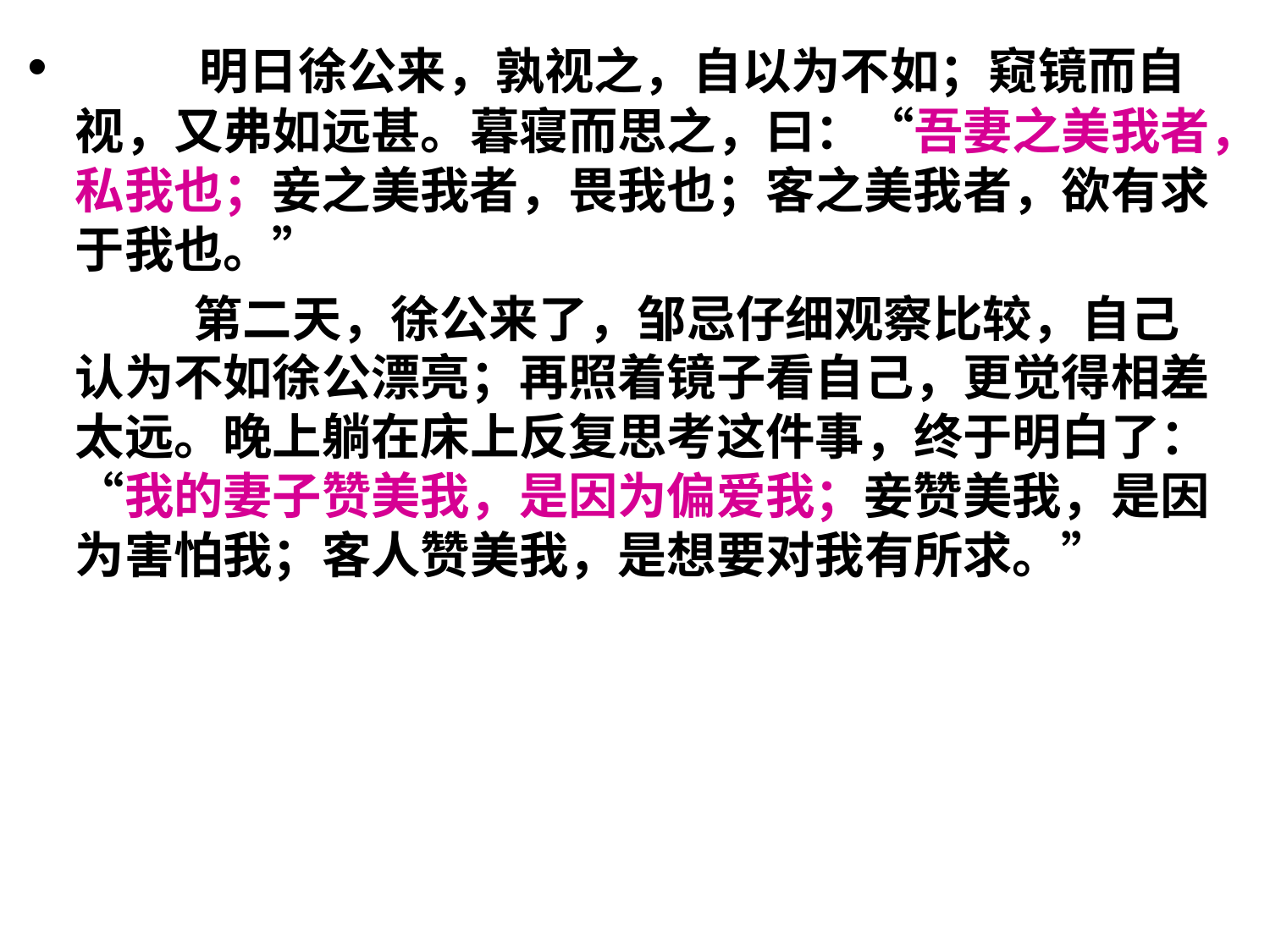

明日徐公来，孰视之，自以为不如；窥镜而自视，又弗如远甚。暮寝而思之，曰：“吾妻之美我者，私我也；妾之美我者，畏我也；客之美我者，欲有求于我也。”
              第二天，徐公来了，邹忌仔细观察比较，自己认为不如徐公漂亮；再照着镜子看自己，更觉得相差太远。晚上躺在床上反复思考这件事，终于明白了：“我的妻子赞美我，是因为偏爱我；妾赞美我，是因为害怕我；客人赞美我，是想要对我有所求。”

#